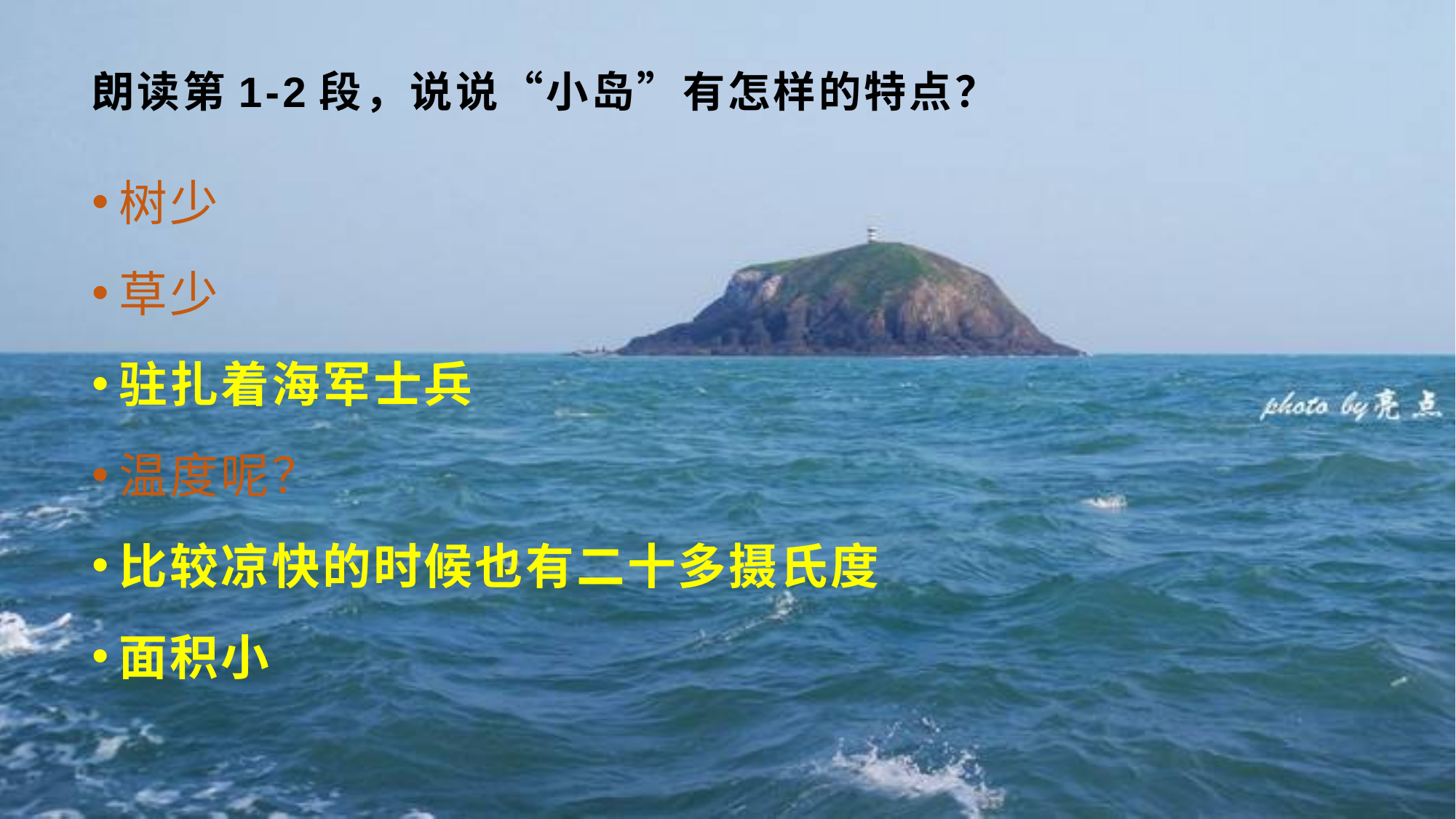

# 朗读第1-2段，说说“小岛”有怎样的特点？
树少
草少
驻扎着海军士兵
温度呢？
比较凉快的时候也有二十多摄氏度
面积小